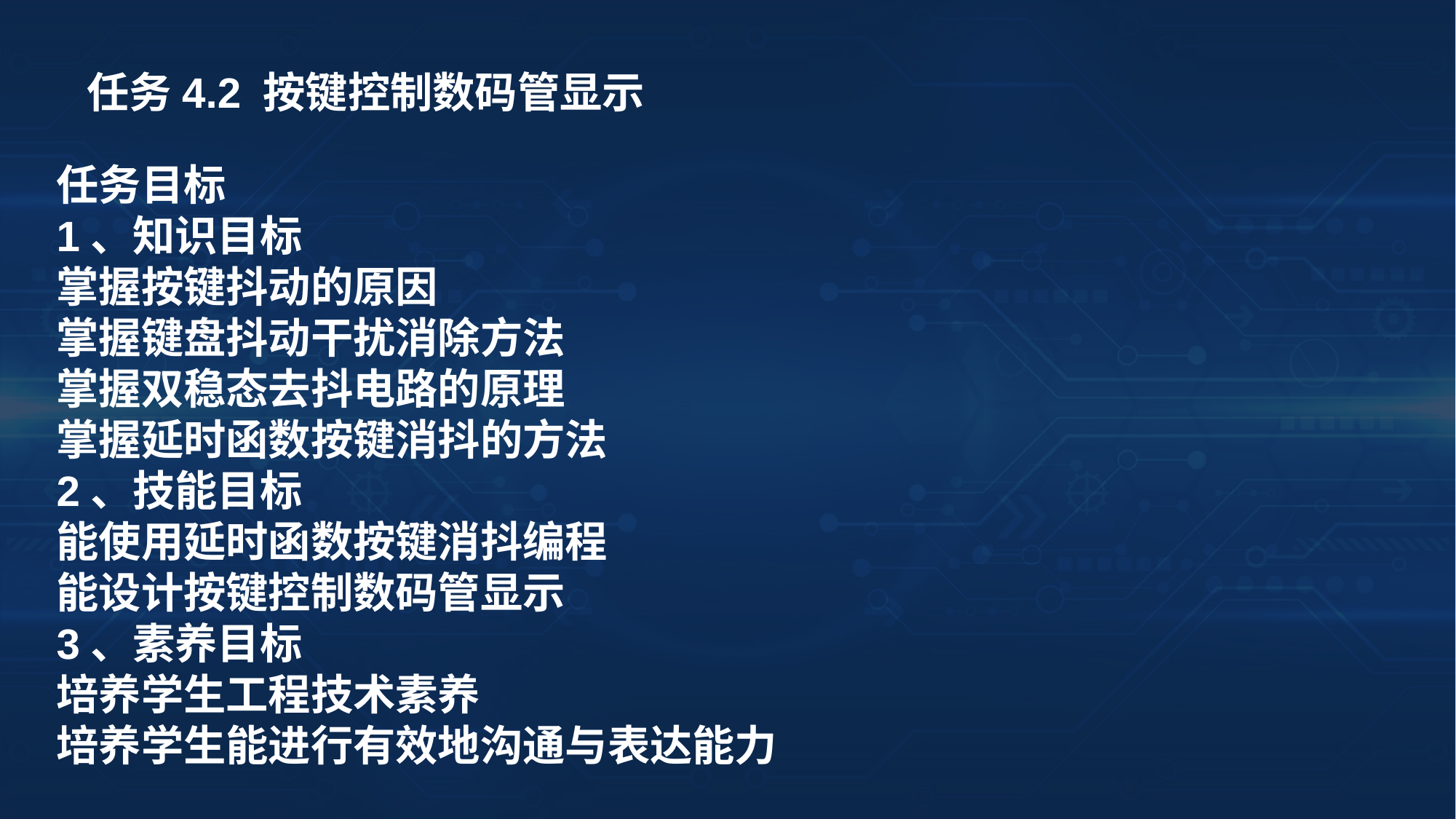

任务4.2 按键控制数码管显示
任务目标
1、知识目标
掌握按键抖动的原因
掌握键盘抖动干扰消除方法
掌握双稳态去抖电路的原理
掌握延时函数按键消抖的方法
2、技能目标
能使用延时函数按键消抖编程
能设计按键控制数码管显示
3、素养目标
培养学生工程技术素养
培养学生能进行有效地沟通与表达能力